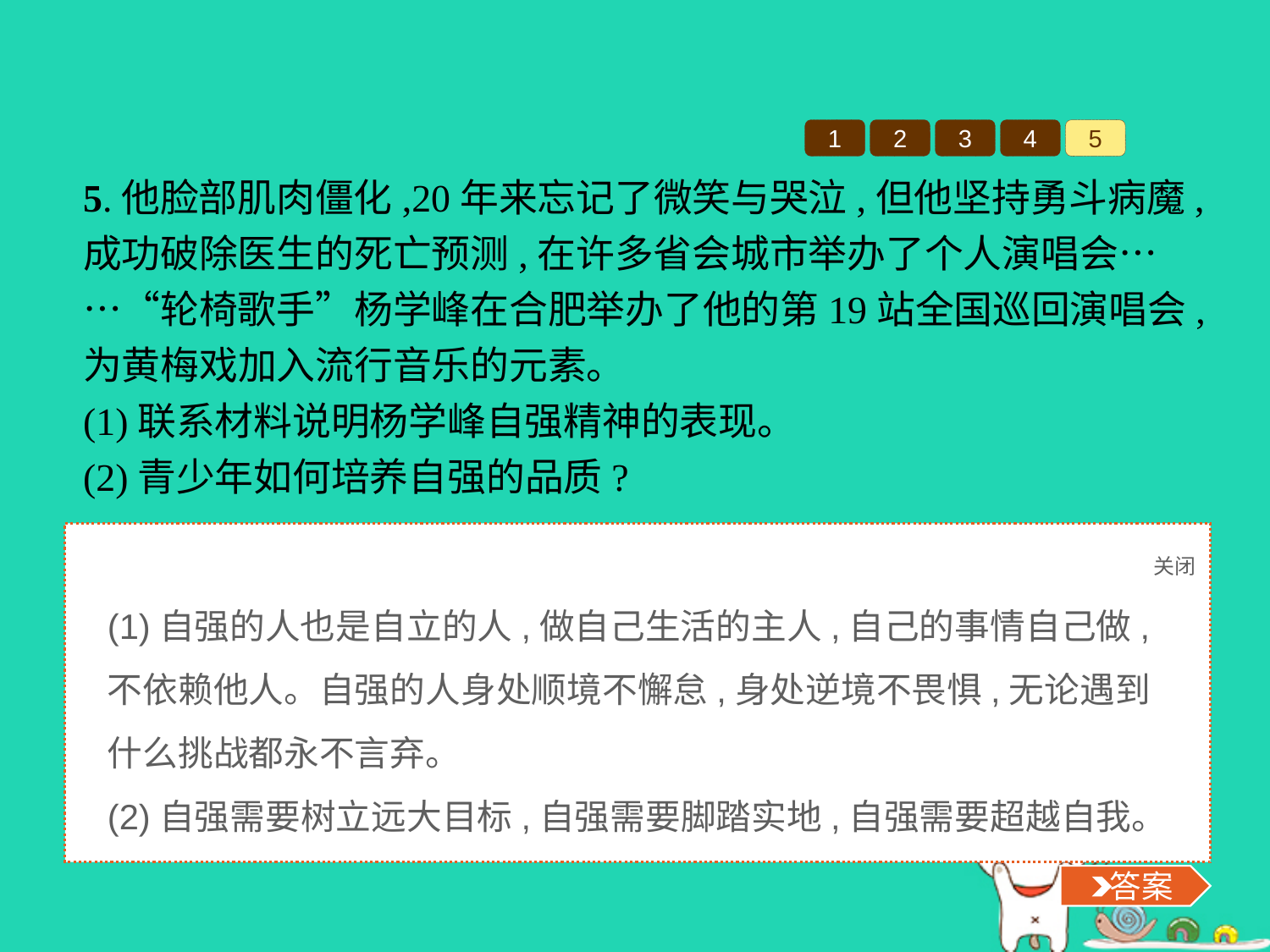

1
2
3
4
5
5.他脸部肌肉僵化,20年来忘记了微笑与哭泣,但他坚持勇斗病魔,成功破除医生的死亡预测,在许多省会城市举办了个人演唱会……“轮椅歌手”杨学峰在合肥举办了他的第19站全国巡回演唱会,为黄梅戏加入流行音乐的元素。
(1)联系材料说明杨学峰自强精神的表现。
(2)青少年如何培养自强的品质?

关闭
  答案

(1)自强的人也是自立的人,做自己生活的主人,自己的事情自己做,不依赖他人。自强的人身处顺境不懈怠,身处逆境不畏惧,无论遇到什么挑战都永不言弃。
(2)自强需要树立远大目标,自强需要脚踏实地,自强需要超越自我。
  答案